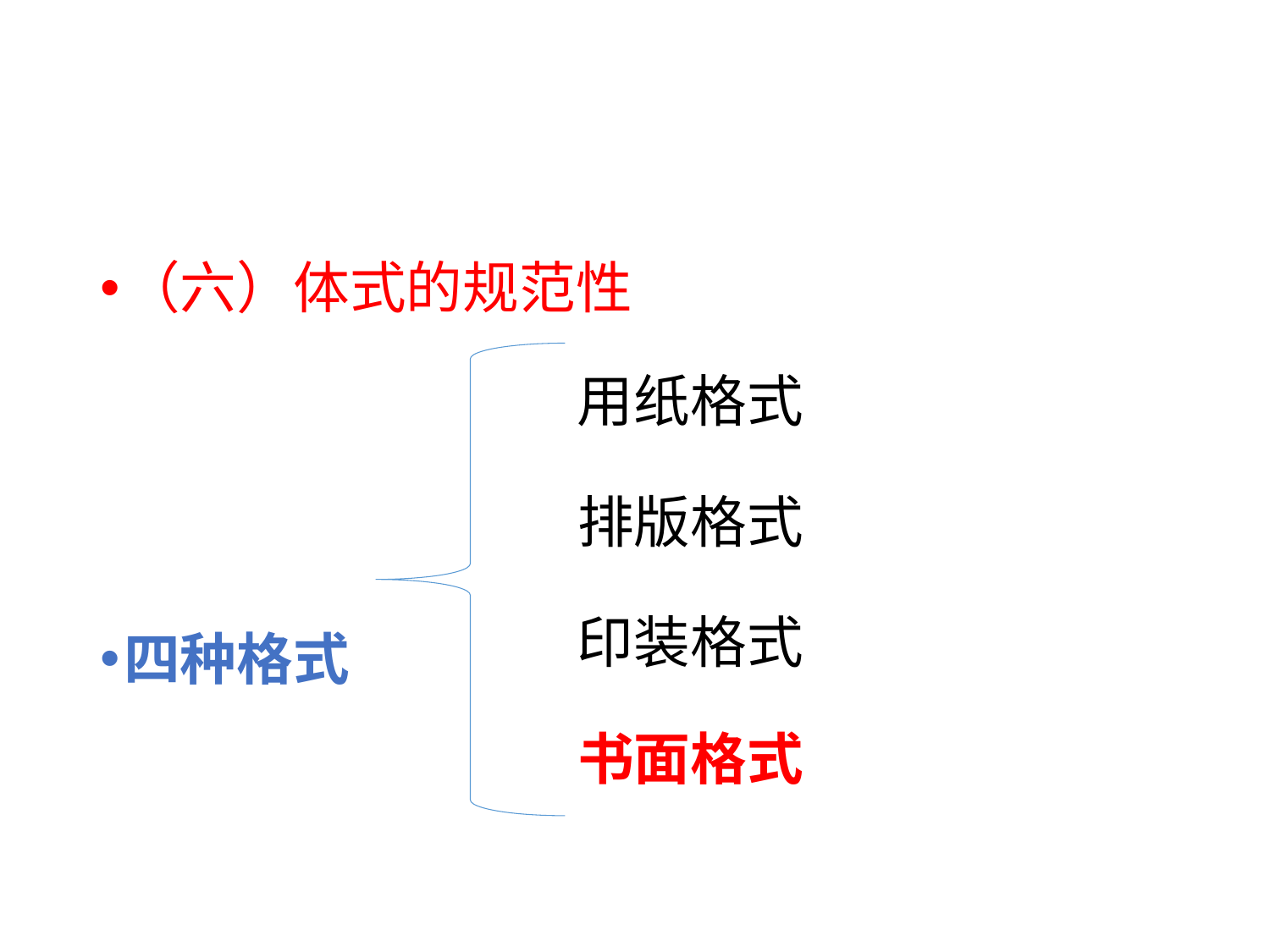

#
（六）体式的规范性

四种格式

用纸格式
排版格式
印装格式
书面格式